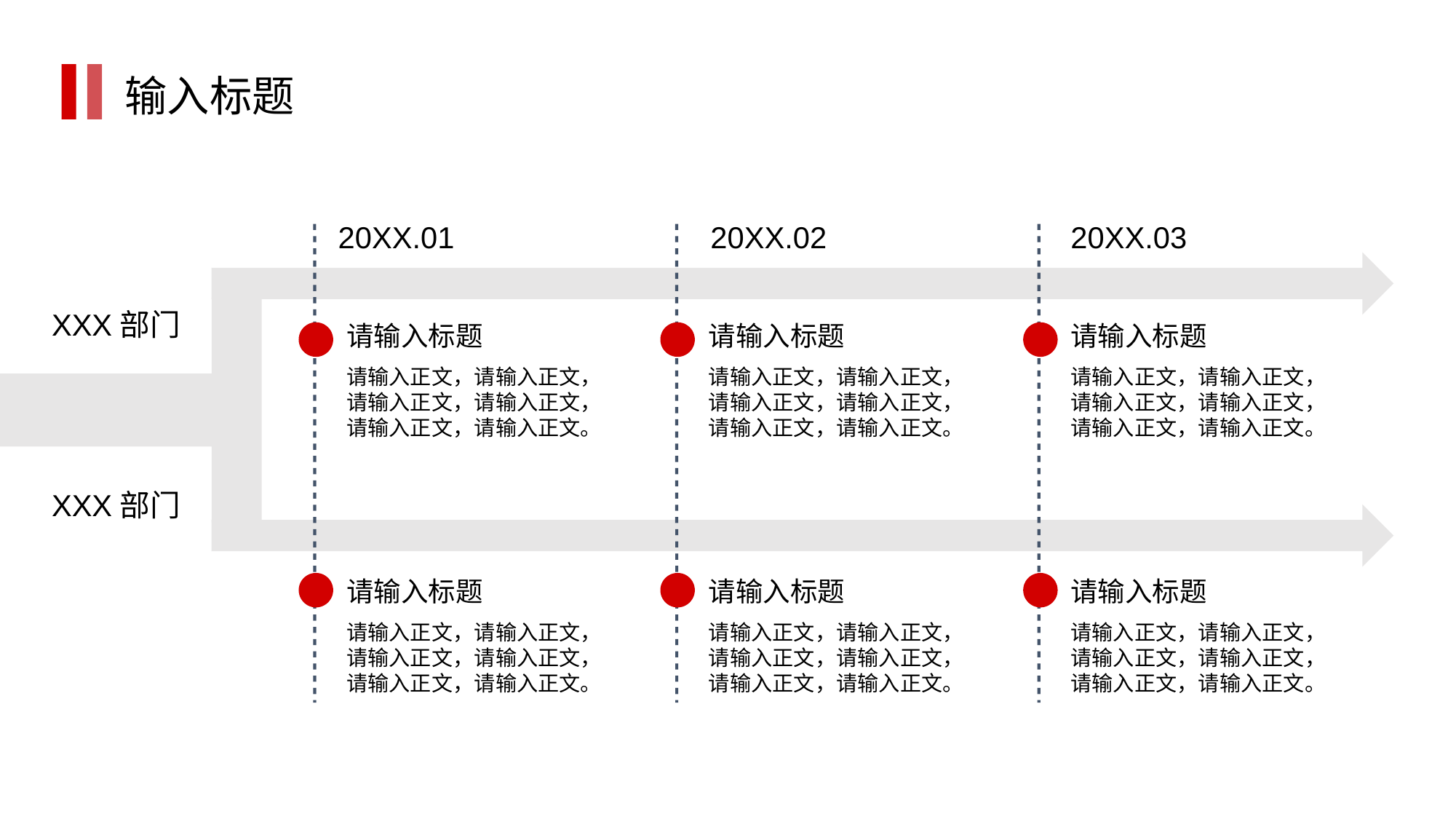

输入标题

20XX.01
20XX.02
20XX.03

XXX部门
请输入标题
请输入正文，请输入正文，请输入正文，请输入正文，请输入正文，请输入正文。
请输入标题
请输入正文，请输入正文，请输入正文，请输入正文，请输入正文，请输入正文。
请输入标题
请输入正文，请输入正文，请输入正文，请输入正文，请输入正文，请输入正文。

XXX部门
请输入标题
请输入正文，请输入正文，请输入正文，请输入正文，请输入正文，请输入正文。
请输入标题
请输入正文，请输入正文，请输入正文，请输入正文，请输入正文，请输入正文。
请输入标题
请输入正文，请输入正文，请输入正文，请输入正文，请输入正文，请输入正文。